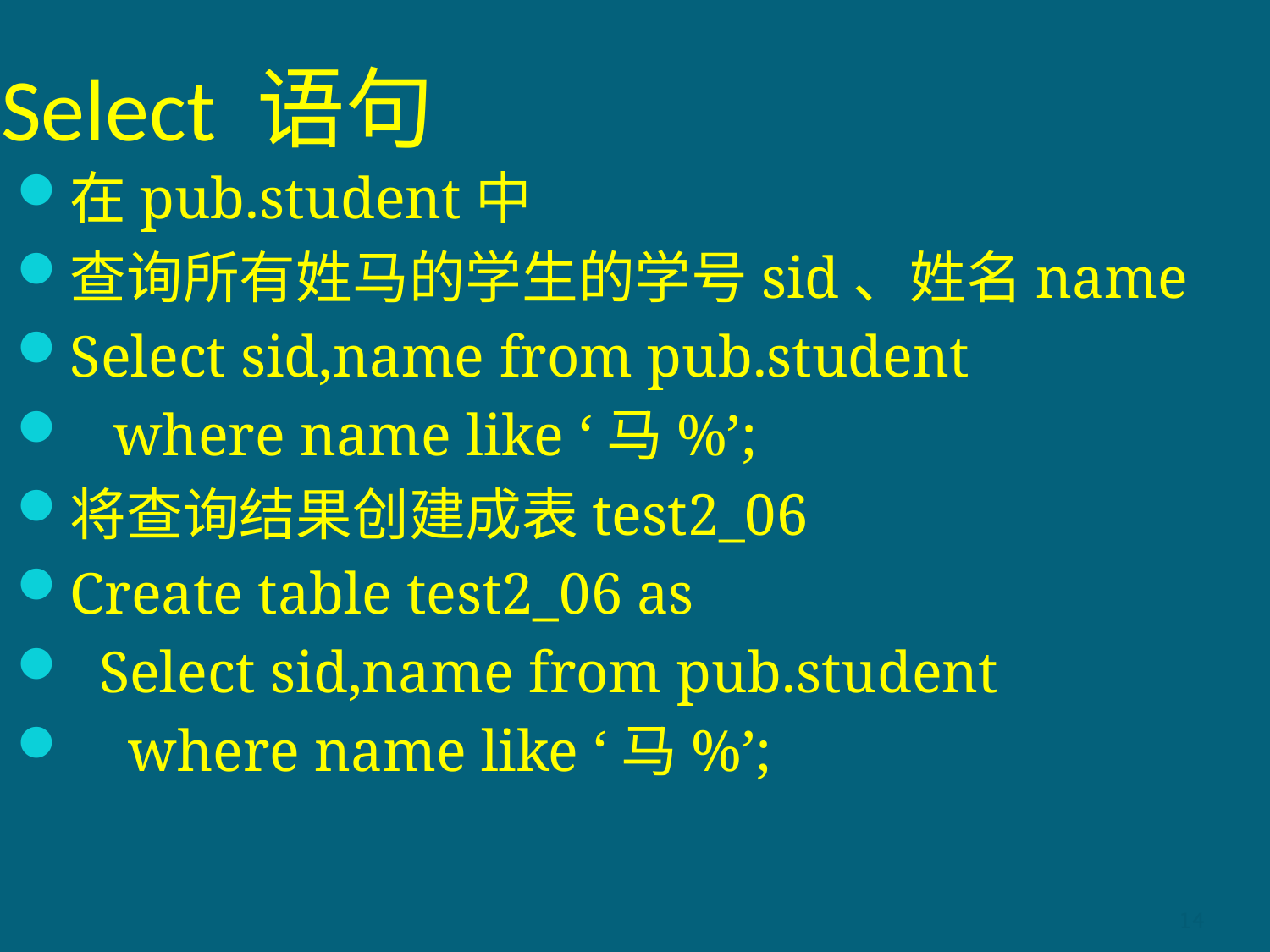

# Select 语句
在pub.student中
查询所有姓马的学生的学号sid、姓名name
Select sid,name from pub.student
   where name like ‘马%’;
将查询结果创建成表test2_06
Create table test2_06 as
  Select sid,name from pub.student
    where name like ‘马%’;

14